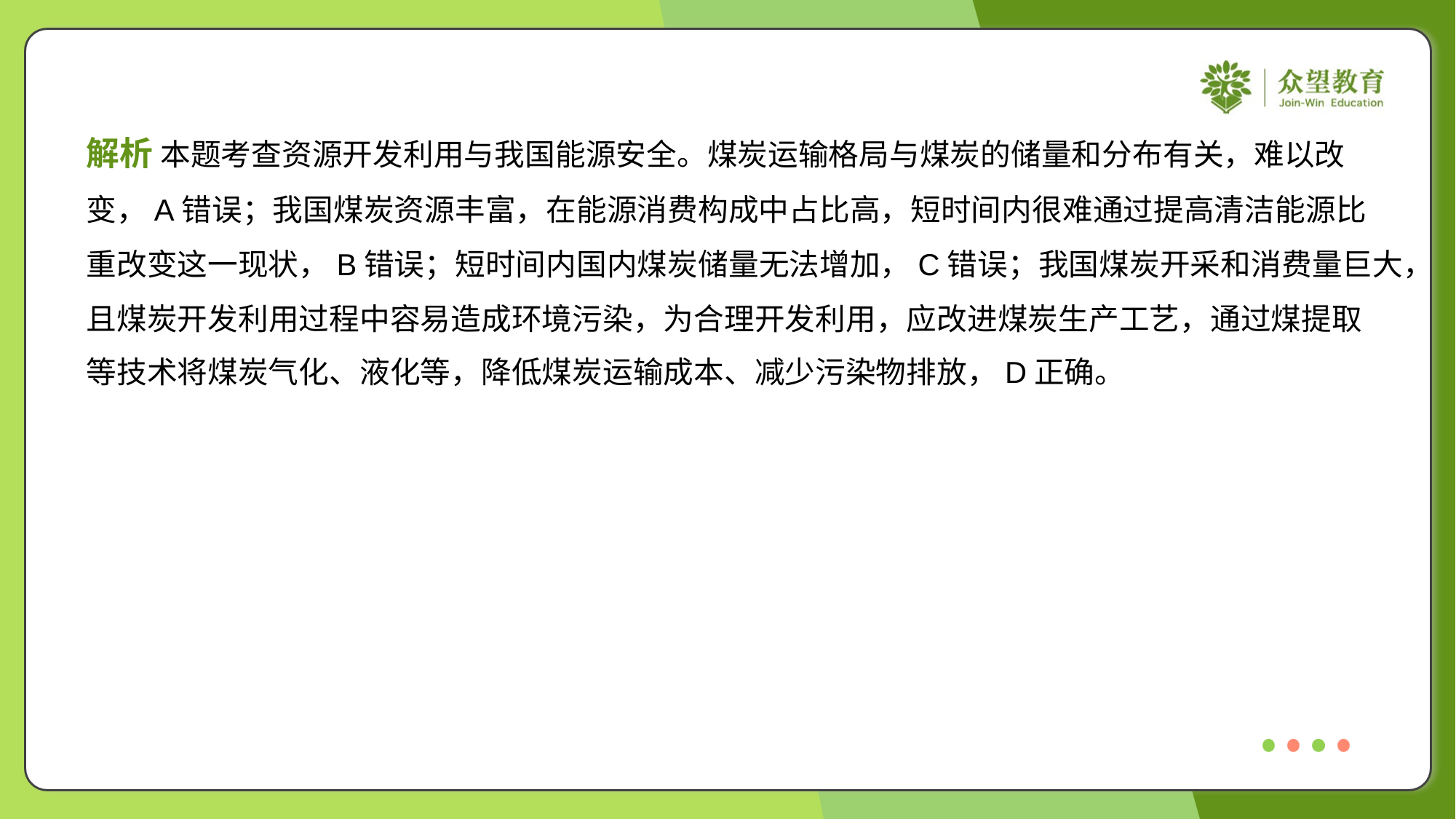

解析 本题考查资源开发利用与我国能源安全。煤炭运输格局与煤炭的储量和分布有关，难以改
变，A错误；我国煤炭资源丰富，在能源消费构成中占比高，短时间内很难通过提高清洁能源比
重改变这一现状，B错误；短时间内国内煤炭储量无法增加，C错误；我国煤炭开采和消费量巨大，
且煤炭开发利用过程中容易造成环境污染，为合理开发利用，应改进煤炭生产工艺，通过煤提取
等技术将煤炭气化、液化等，降低煤炭运输成本、减少污染物排放，D正确。